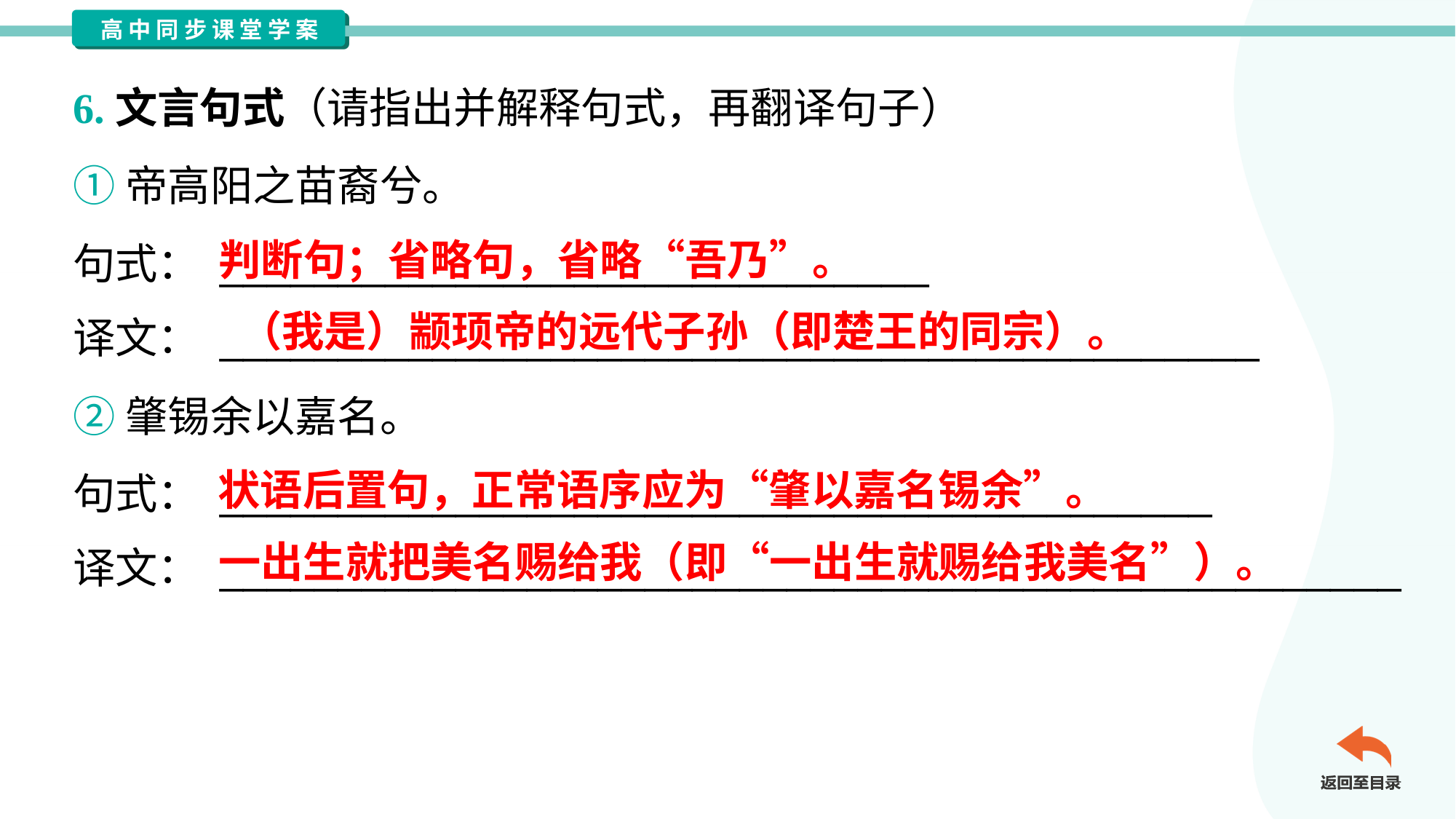

6.文言句式（请指出并解释句式，再翻译句子）
①帝高阳之苗裔兮。
句式： ______________________________
译文： ____________________________________________
判断句；省略句，省略“吾乃”。
（我是）颛顼帝的远代子孙（即楚王的同宗）。
②肇锡余以嘉名。
句式： __________________________________________
译文： __________________________________________________
状语后置句，正常语序应为“肇以嘉名锡余”。
一出生就把美名赐给我（即“一出生就赐给我美名”）。